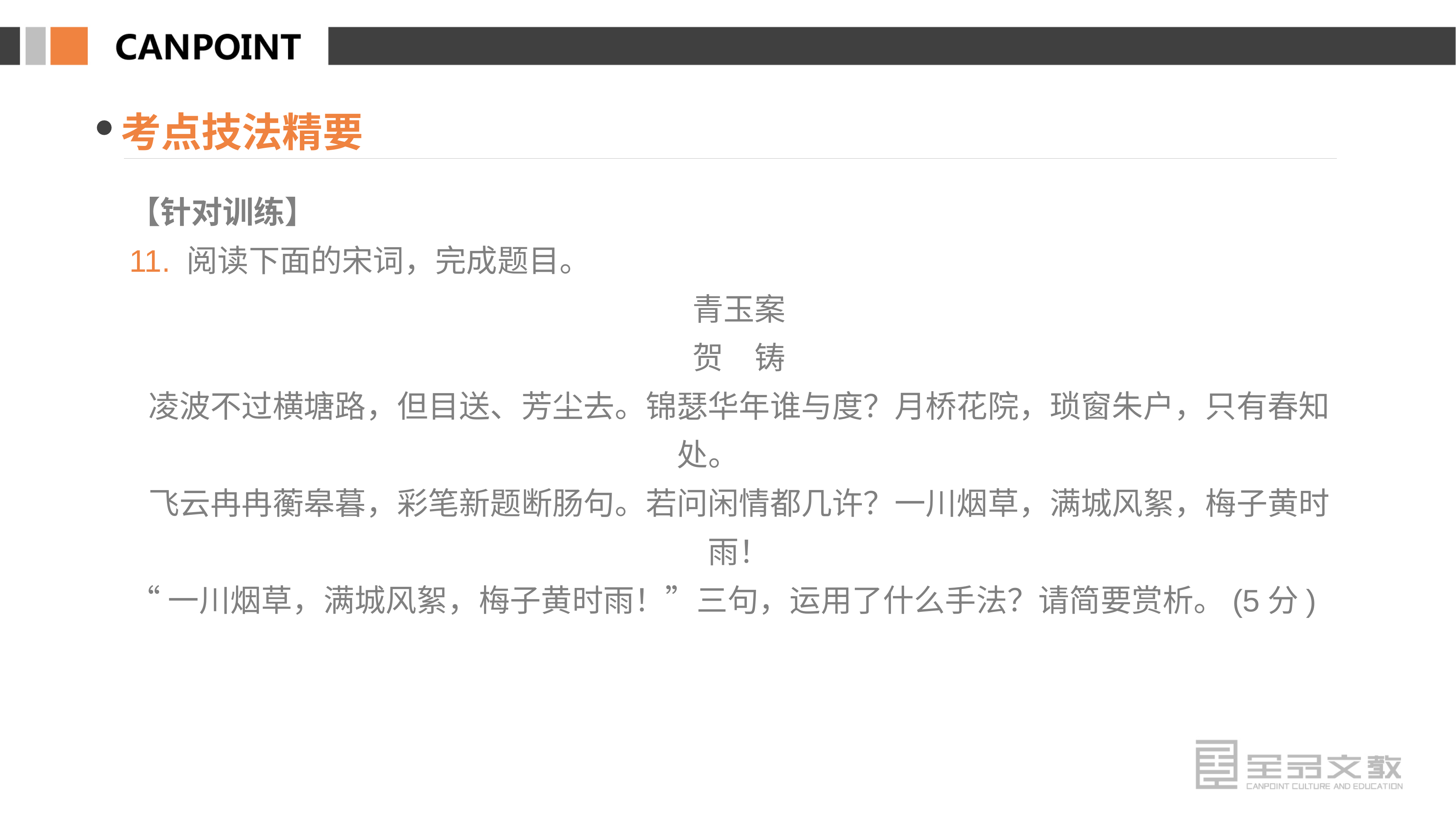

考点技法精要

【针对训练】
11. 阅读下面的宋词，完成题目。
青玉案
贺　铸
凌波不过横塘路，但目送、芳尘去。锦瑟华年谁与度？月桥花院，琐窗朱户，只有春知处。
飞云冉冉蘅皋暮，彩笔新题断肠句。若问闲情都几许？一川烟草，满城风絮，梅子黄时雨！
“一川烟草，满城风絮，梅子黄时雨！”三句，运用了什么手法？请简要赏析。(5分)